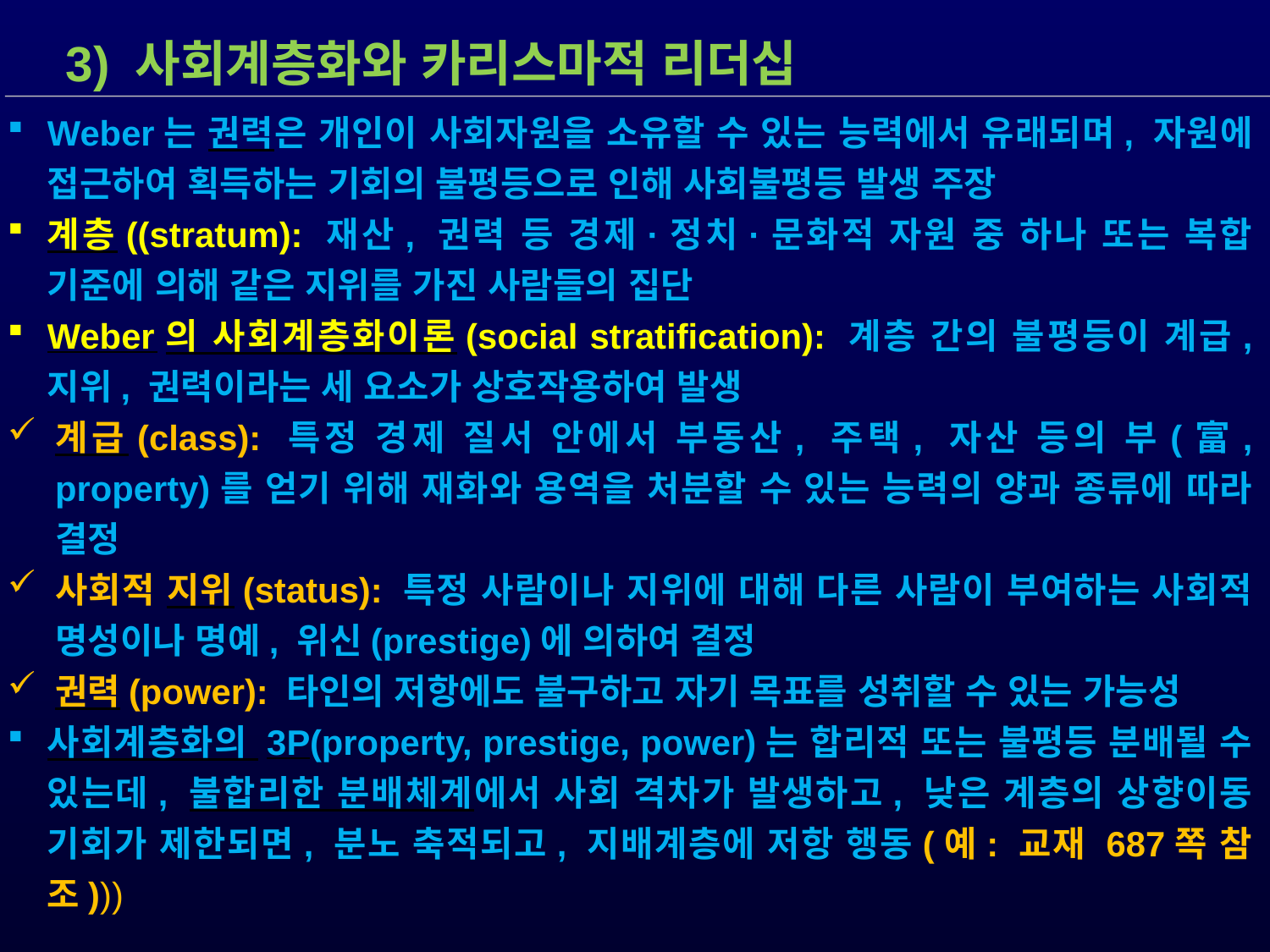

3) 사회계층화와 카리스마적 리더십
Weber는 권력은 개인이 사회자원을 소유할 수 있는 능력에서 유래되며, 자원에 접근하여 획득하는 기회의 불평등으로 인해 사회불평등 발생 주장
계층((stratum): 재산, 권력 등 경제·정치·문화적 자원 중 하나 또는 복합 기준에 의해 같은 지위를 가진 사람들의 집단
Weber의 사회계층화이론(social stratification): 계층 간의 불평등이 계급, 지위, 권력이라는 세 요소가 상호작용하여 발생
계급(class): 특정 경제 질서 안에서 부동산, 주택, 자산 등의 부(富, property)를 얻기 위해 재화와 용역을 처분할 수 있는 능력의 양과 종류에 따라 결정
사회적 지위(status): 특정 사람이나 지위에 대해 다른 사람이 부여하는 사회적 명성이나 명예, 위신(prestige)에 의하여 결정
권력(power): 타인의 저항에도 불구하고 자기 목표를 성취할 수 있는 가능성
사회계층화의 3P(property, prestige, power)는 합리적 또는 불평등 분배될 수 있는데, 불합리한 분배체계에서 사회 격차가 발생하고, 낮은 계층의 상향이동 기회가 제한되면, 분노 축적되고, 지배계층에 저항 행동(예: 교재 687쪽 참조)))